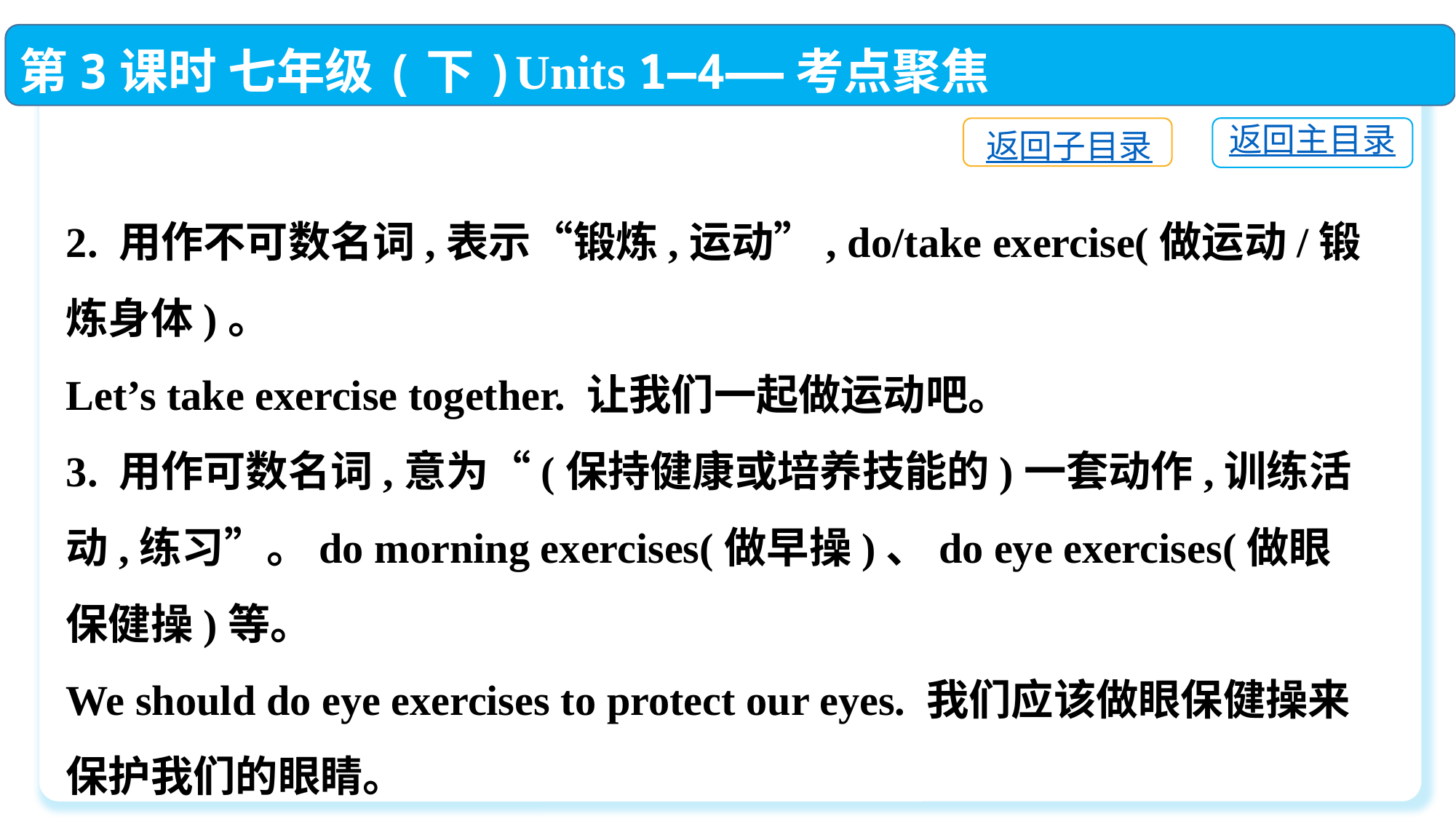

第3课时 七年级(下)Units 1—4——考点聚焦

返回主目录

返回子目录
2. 用作不可数名词,表示“锻炼,运动”, do/take exercise(做运动/锻炼身体)。
Let’s take exercise together. 让我们一起做运动吧。
3. 用作可数名词,意为“(保持健康或培养技能的)一套动作,训练活动,练习”。do morning exercises(做早操)、do eye exercises(做眼保健操)等。
We should do eye exercises to protect our eyes. 我们应该做眼保健操来保护我们的眼睛。